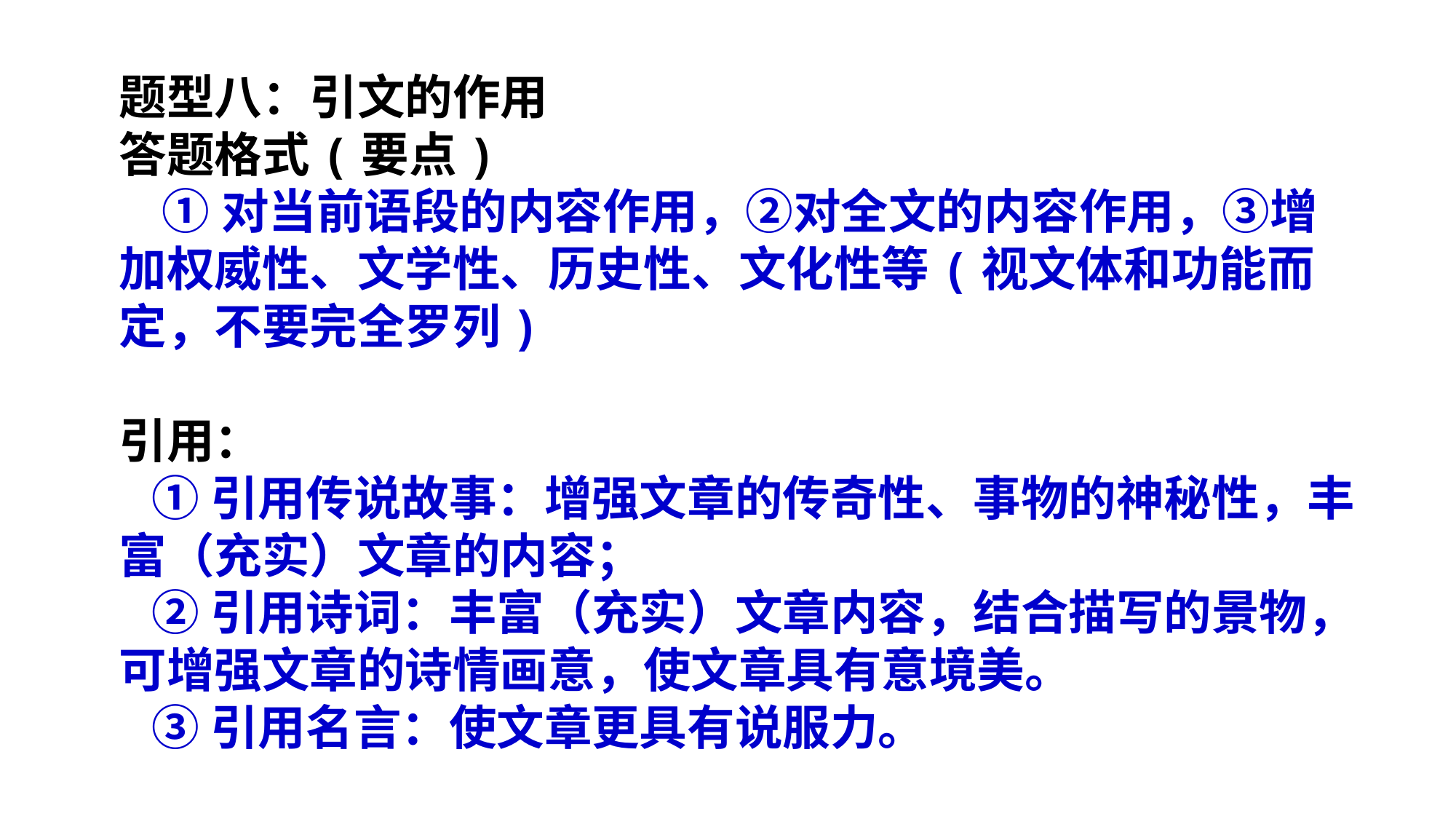

题型八：引文的作用
答题格式(要点)
    ①对当前语段的内容作用，②对全文的内容作用，③增加权威性、文学性、历史性、文化性等(视文体和功能而定，不要完全罗列)

引用：
   ①引用传说故事：增强文章的传奇性、事物的神秘性，丰富（充实）文章的内容；
   ②引用诗词：丰富（充实）文章内容，结合描写的景物，可增强文章的诗情画意，使文章具有意境美。
   ③引用名言：使文章更具有说服力。
26